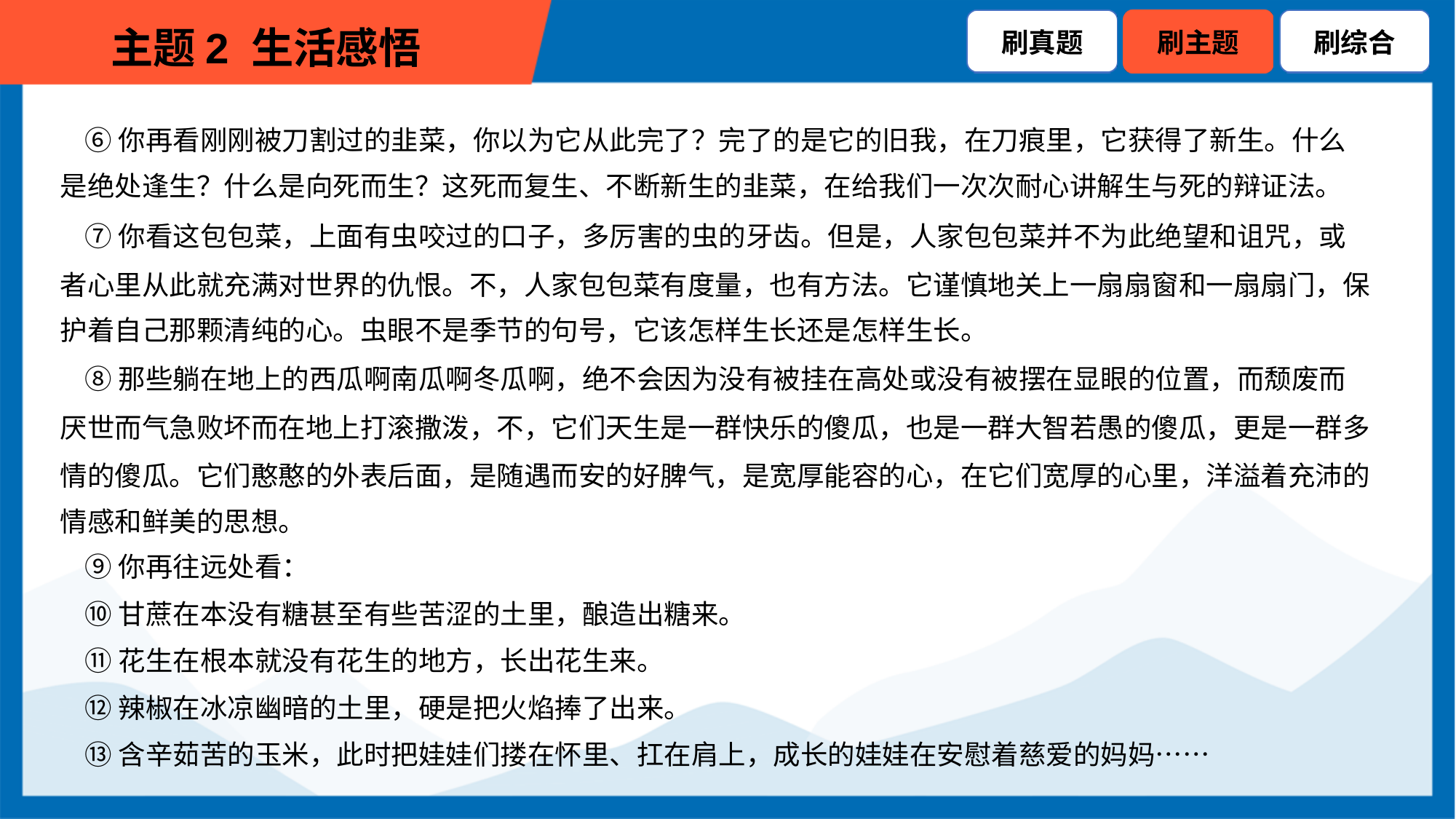

⑥你再看刚刚被刀割过的韭菜，你以为它从此完了？完了的是它的旧我，在刀痕里，它获得了新生。什么
是绝处逢生？什么是向死而生？这死而复生、不断新生的韭菜，在给我们一次次耐心讲解生与死的辩证法。
    ⑦你看这包包菜，上面有虫咬过的口子，多厉害的虫的牙齿。但是，人家包包菜并不为此绝望和诅咒，或
者心里从此就充满对世界的仇恨。不，人家包包菜有度量，也有方法。它谨慎地关上一扇扇窗和一扇扇门，保
护着自己那颗清纯的心。虫眼不是季节的句号，它该怎样生长还是怎样生长。
    ⑧那些躺在地上的西瓜啊南瓜啊冬瓜啊，绝不会因为没有被挂在高处或没有被摆在显眼的位置，而颓废而
厌世而气急败坏而在地上打滚撒泼，不，它们天生是一群快乐的傻瓜，也是一群大智若愚的傻瓜，更是一群多
情的傻瓜。它们憨憨的外表后面，是随遇而安的好脾气，是宽厚能容的心，在它们宽厚的心里，洋溢着充沛的
情感和鲜美的思想。
    ⑨你再往远处看：
    ⑩甘蔗在本没有糖甚至有些苦涩的土里，酿造出糖来。
    ⑪花生在根本就没有花生的地方，长出花生来。
    ⑫辣椒在冰凉幽暗的土里，硬是把火焰捧了出来。
    ⑬含辛茹苦的玉米，此时把娃娃们搂在怀里、扛在肩上，成长的娃娃在安慰着慈爱的妈妈……